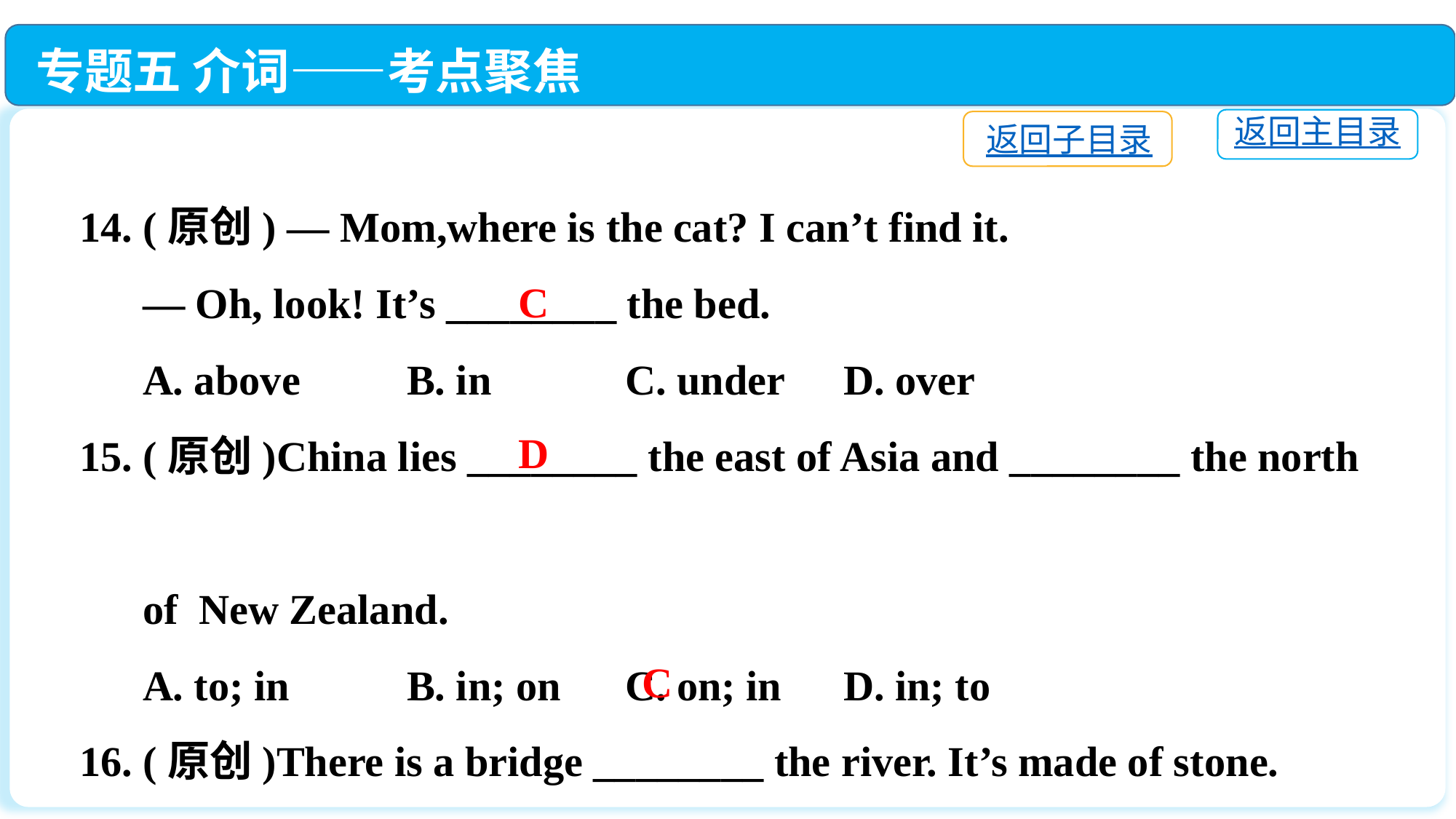

专题五 介词——考点聚焦

返回主目录

返回子目录
14. (原创) — Mom,where is the cat? I can’t find it.
      — Oh, look! It’s ________ the bed.
      A. above　	B. in		C. under　	D. over
15. (原创)China lies ________ the east of Asia and ________ the north
      of  New Zealand.
      A. to; in　	B. in; on 	C. on; in 	D. in; to
16. (原创)There is a bridge ________ the river. It’s made of stone.
        A. across　	B. on		C. over　	D. through
C
D
C